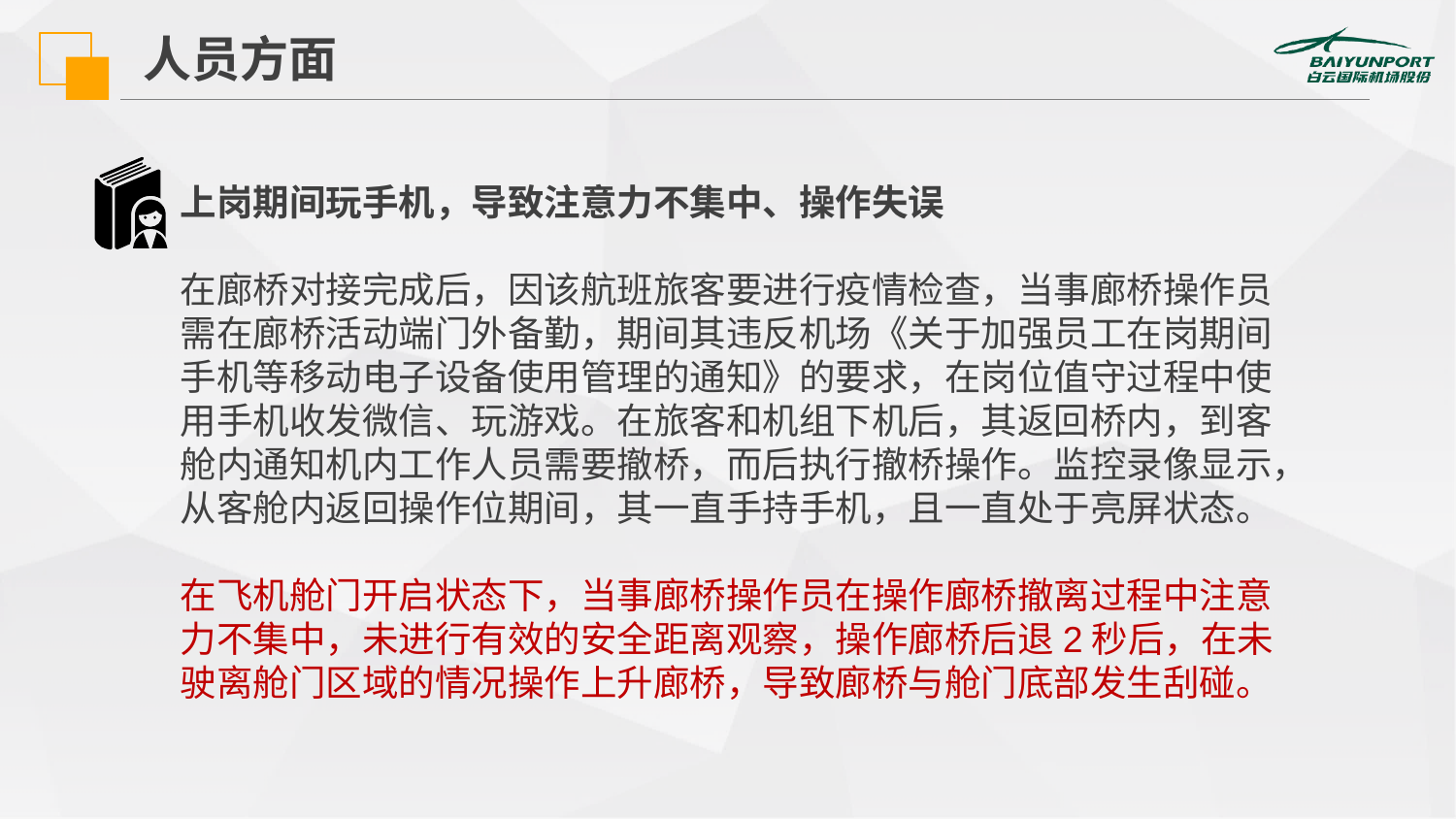

人员方面

上岗期间玩手机，导致注意力不集中、操作失误

在廊桥对接完成后，因该航班旅客要进行疫情检查，当事廊桥操作员需在廊桥活动端门外备勤，期间其违反机场《关于加强员工在岗期间手机等移动电子设备使用管理的通知》的要求，在岗位值守过程中使用手机收发微信、玩游戏。在旅客和机组下机后，其返回桥内，到客舱内通知机内工作人员需要撤桥，而后执行撤桥操作。监控录像显示，从客舱内返回操作位期间，其一直手持手机，且一直处于亮屏状态。

在飞机舱门开启状态下，当事廊桥操作员在操作廊桥撤离过程中注意力不集中，未进行有效的安全距离观察，操作廊桥后退2秒后，在未驶离舱门区域的情况操作上升廊桥，导致廊桥与舱门底部发生刮碰。